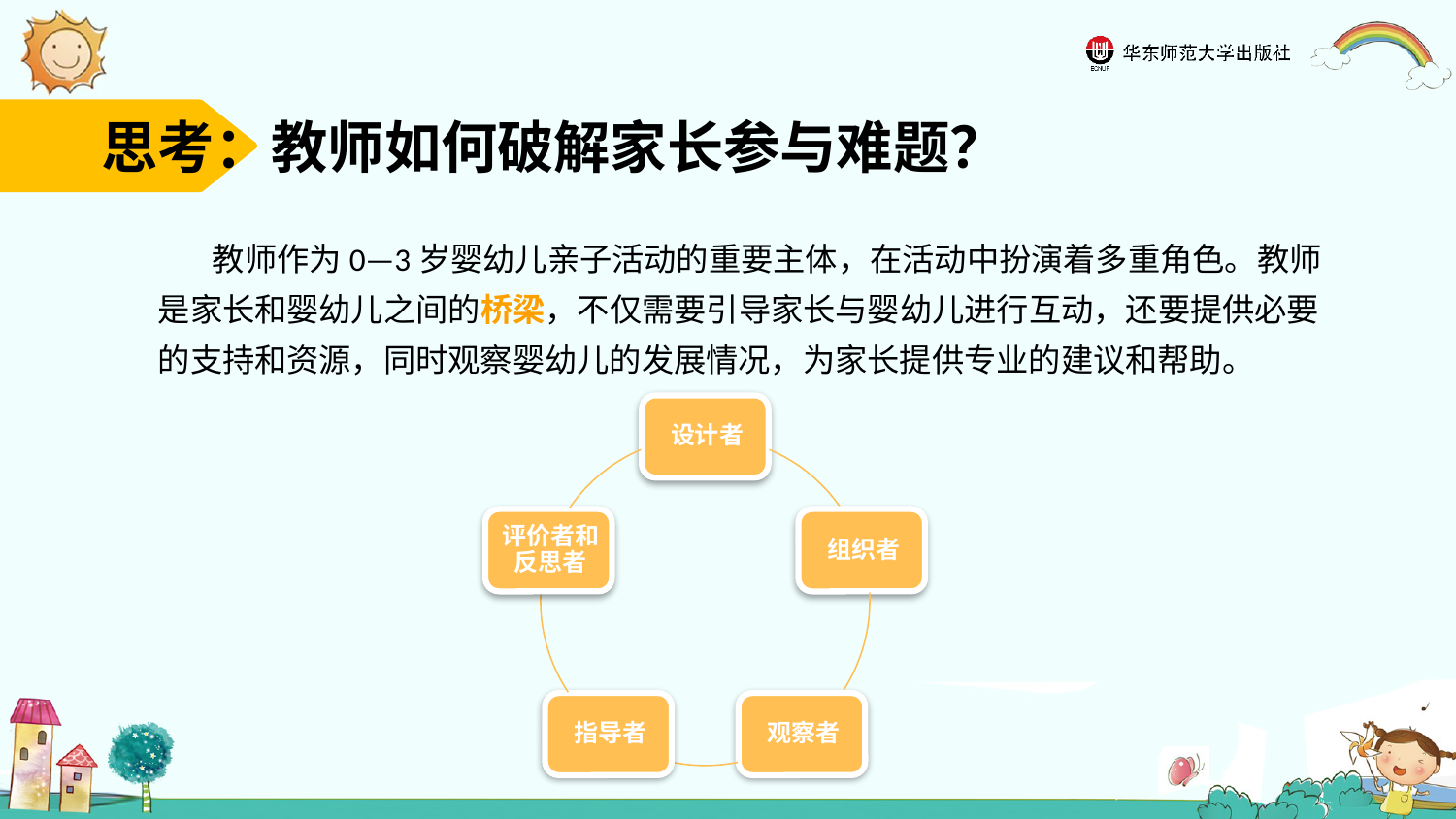

思考：教师如何破解家长参与难题？
教师作为0—3岁婴幼儿亲子活动的重要主体，在活动中扮演着多重角色。教师是家长和婴幼儿之间的桥梁，不仅需要引导家长与婴幼儿进行互动，还要提供必要的支持和资源，同时观察婴幼儿的发展情况，为家长提供专业的建议和帮助。

设计者
组织者
观察者
指导者
评价者和反思者